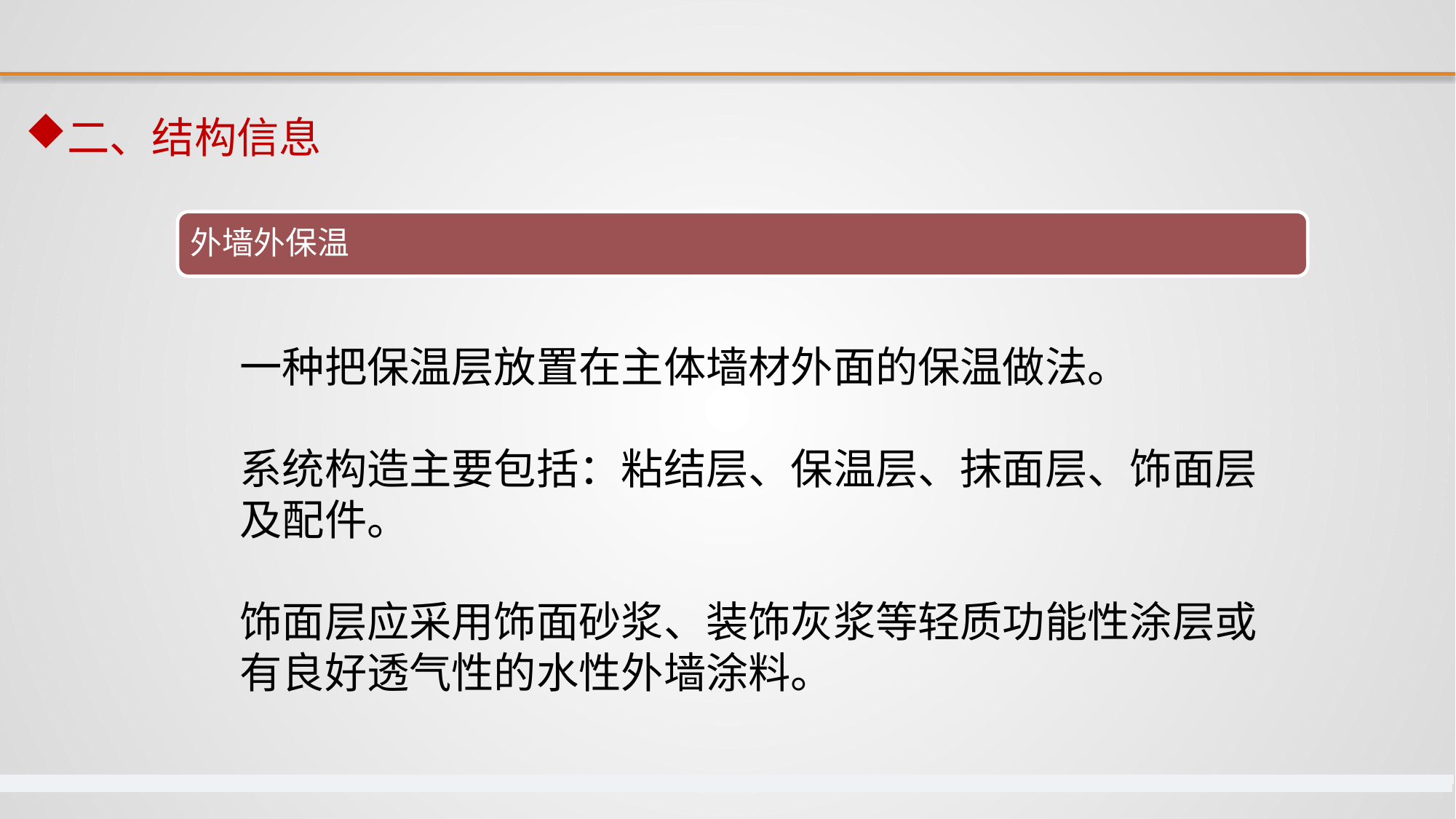

二、结构信息

外墙外保温
一种把保温层放置在主体墙材外面的保温做法。

系统构造主要包括：粘结层、保温层、抹面层、饰面层及配件。

饰面层应采用饰面砂浆、装饰灰浆等轻质功能性涂层或有良好透气性的水性外墙涂料。